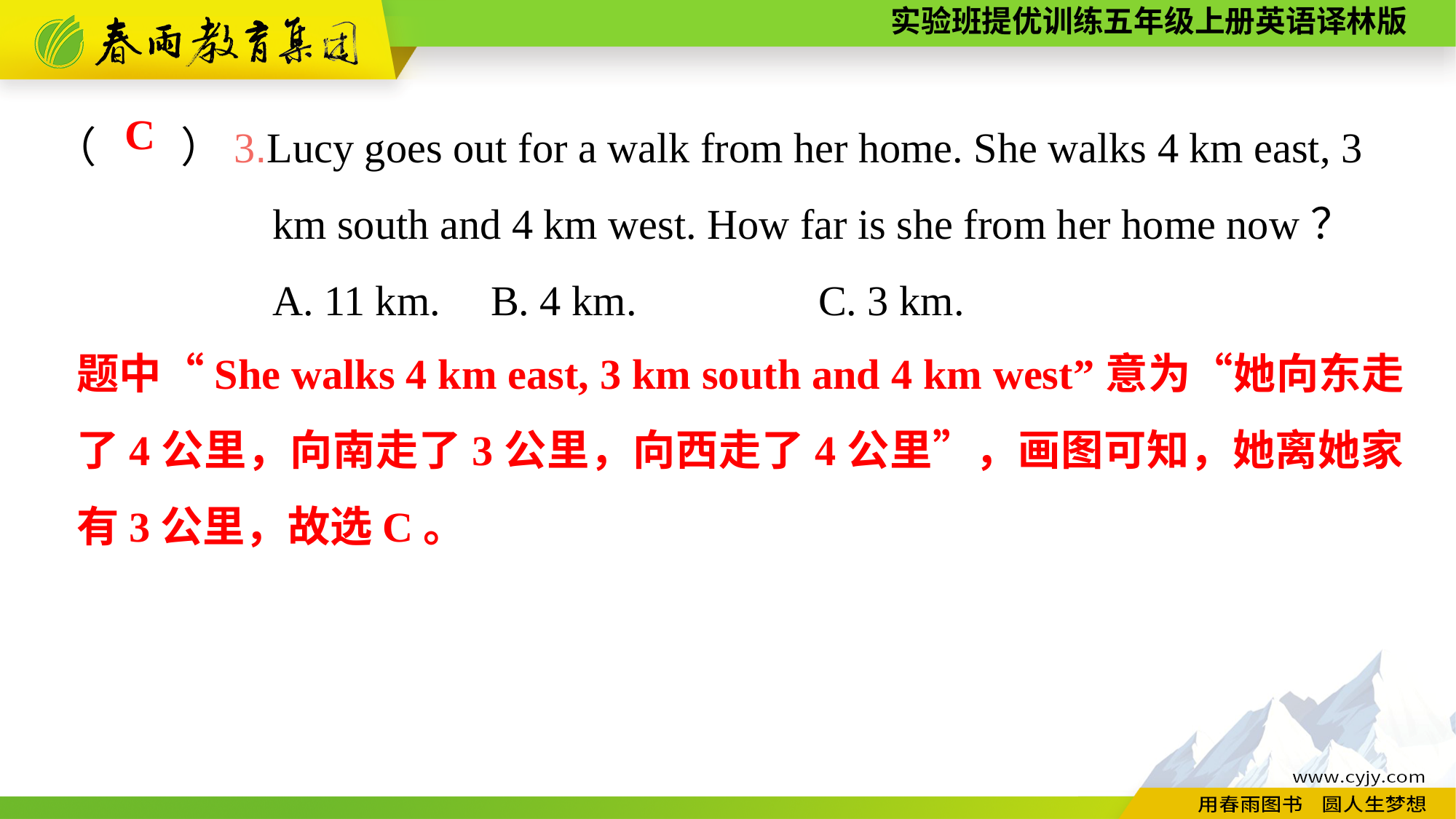

（　　）3.Lucy goes out for a walk from her home. She walks 4 km east, 3
		km south and 4 km west. How far is she from her home now？
		A. 11 km.	B. 4 km.		C. 3 km.
C
题中“She walks 4 km east, 3 km south and 4 km west”意为“她向东走了4公里，向南走了3公里，向西走了4公里”，画图可知，她离她家有3公里，故选C。